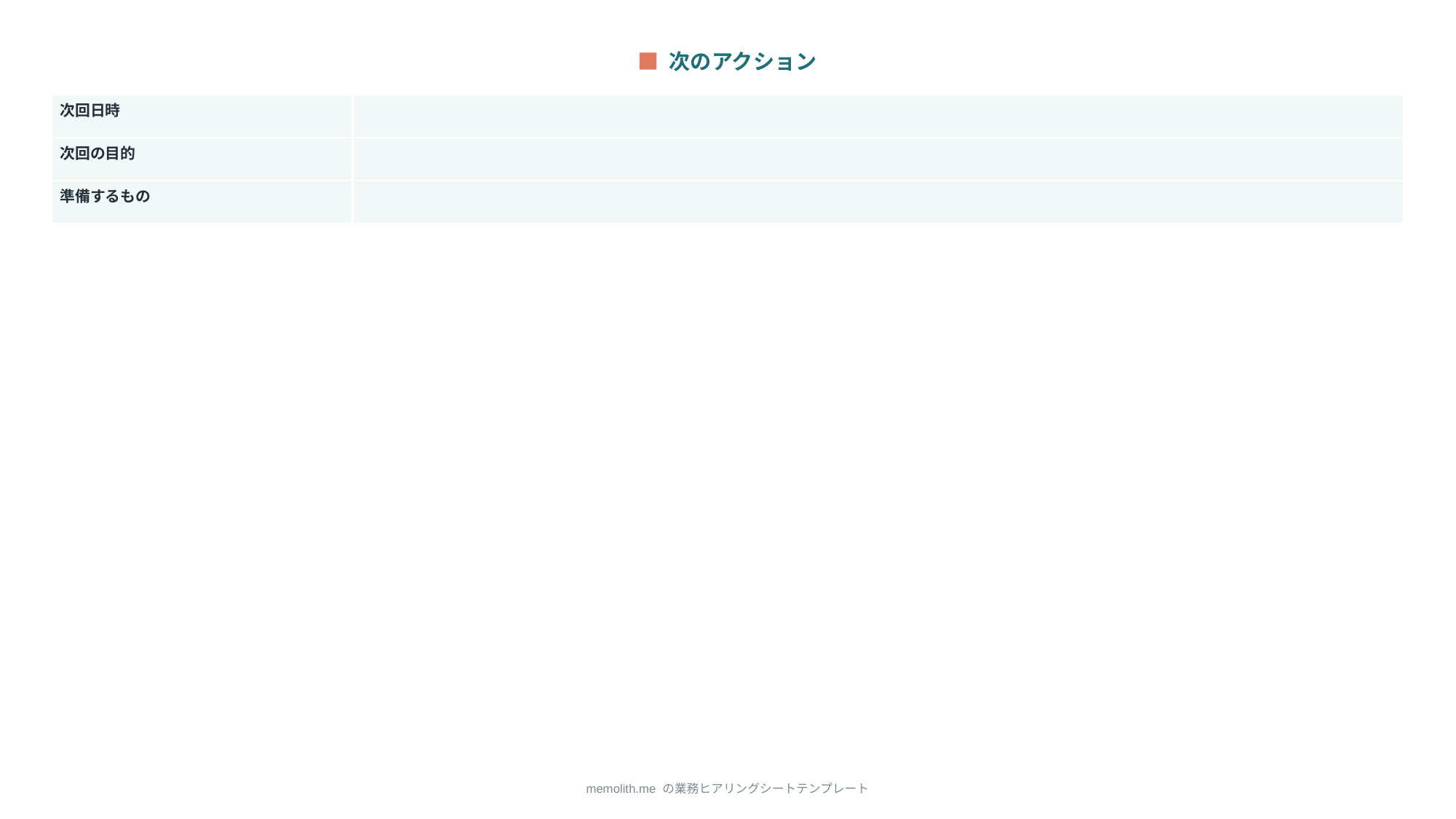

■ 次のアクション
| 次回日時 |  |
| --- | --- |
| 次回の目的 |  |
| 準備するもの |  |
memolith.me の業務ヒアリングシートテンプレート